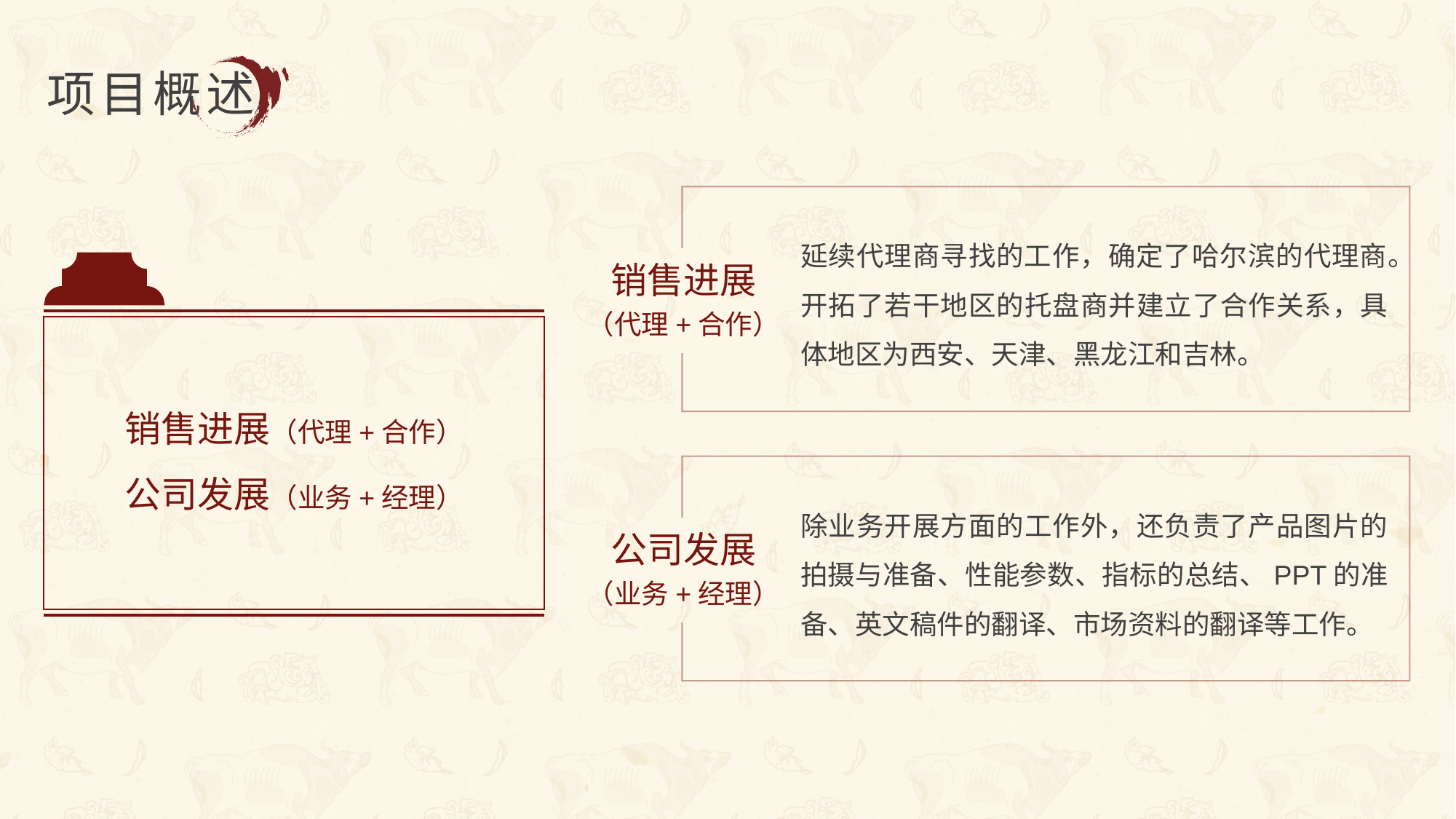

项目概述
延续代理商寻找的工作，确定了哈尔滨的代理商。开拓了若干地区的托盘商并建立了合作关系，具体地区为西安、天津、黑龙江和吉林。
销售进展
（代理+合作）
除业务开展方面的工作外，还负责了产品图片的拍摄与准备、性能参数、指标的总结、PPT的准备、英文稿件的翻译、市场资料的翻译等工作。
公司发展
（业务+经理）

销售进展（代理+合作）
公司发展（业务+经理）